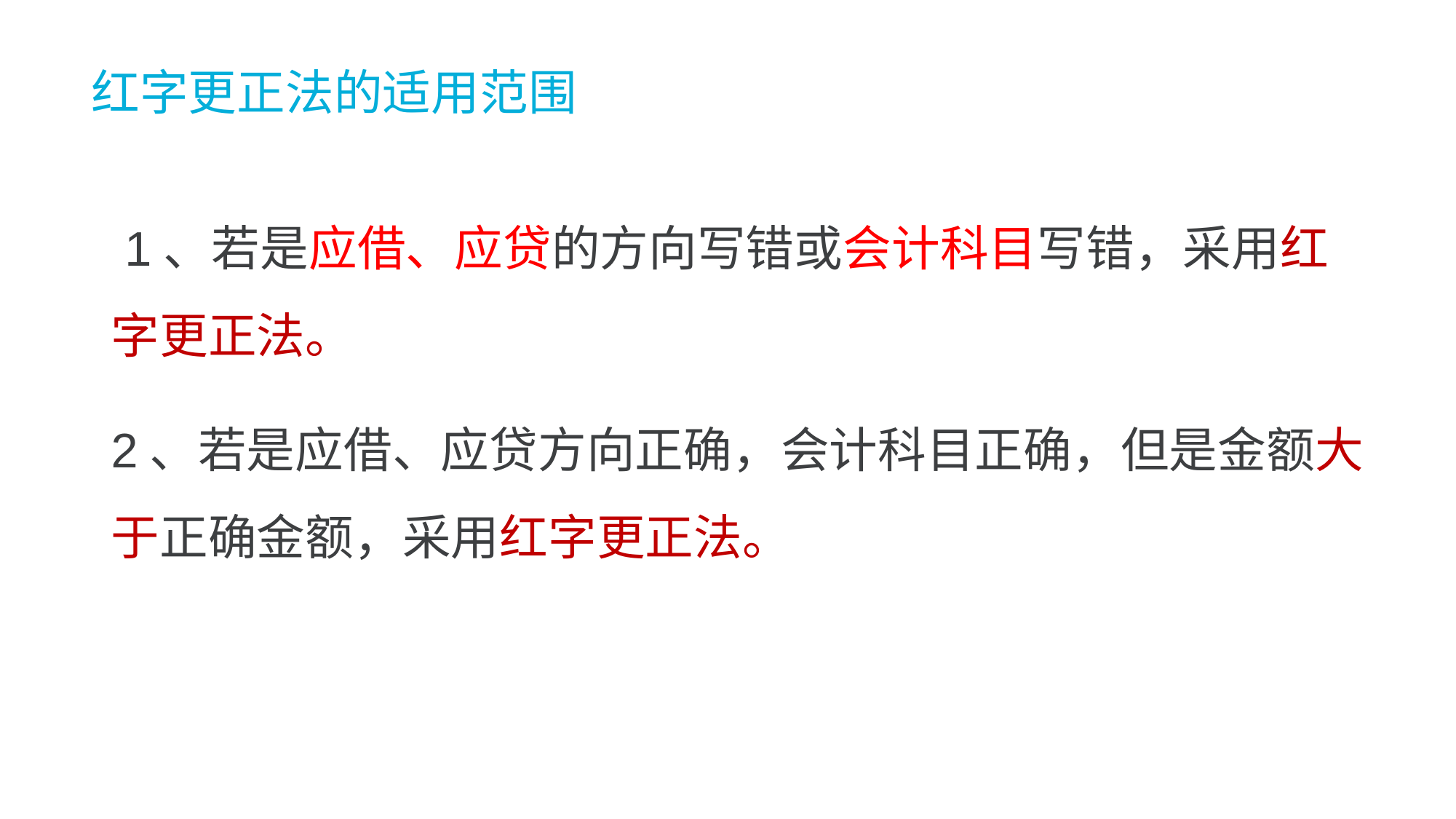

# 红字更正法的适用范围
 1、若是应借、应贷的方向写错或会计科目写错，采用红字更正法。
2、若是应借、应贷方向正确，会计科目正确，但是金额大于正确金额，采用红字更正法。

16